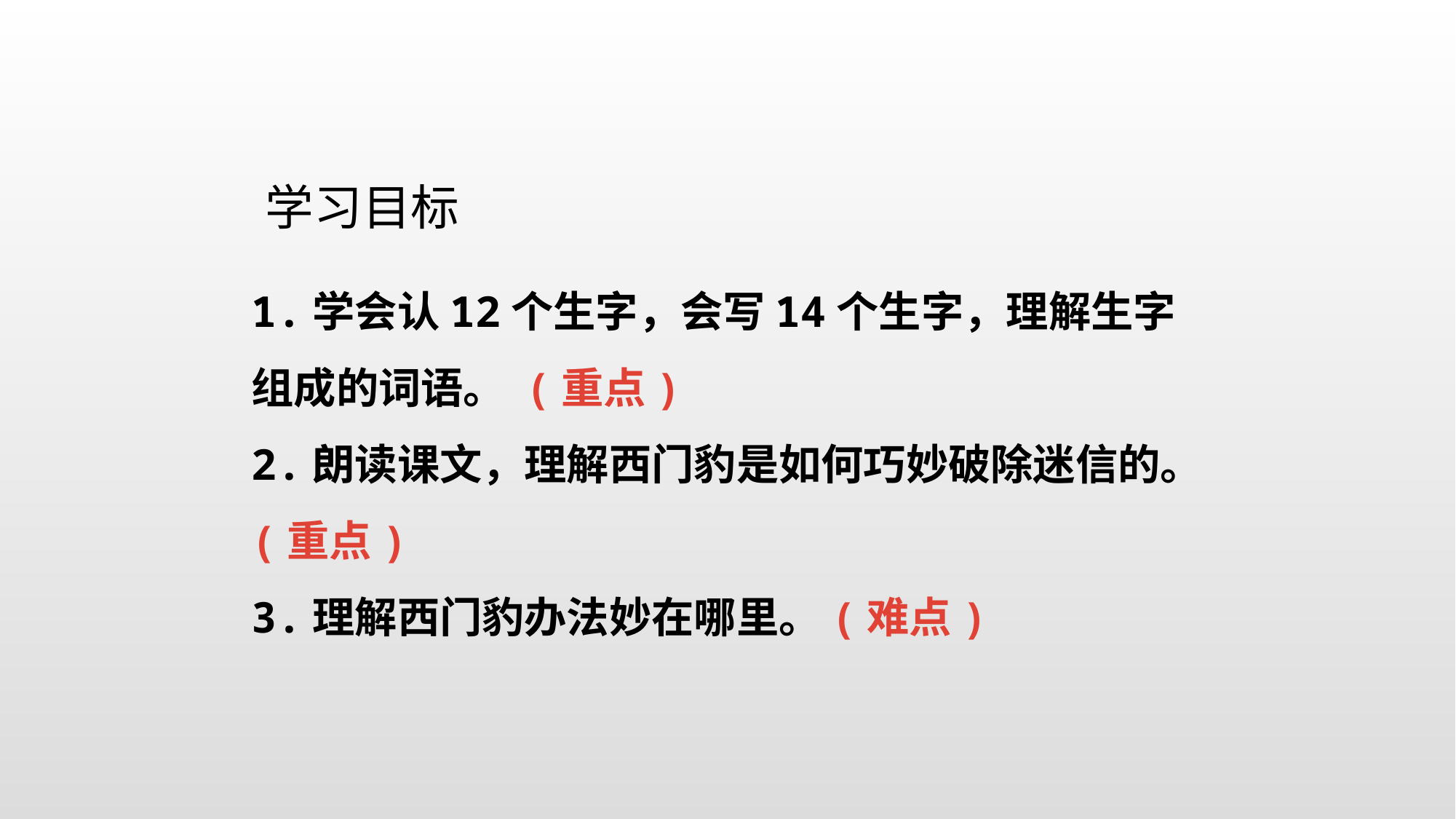

学习目标
1.学会认12个生字，会写14个生字，理解生字组成的词语。 (重点)
2.朗读课文，理解西门豹是如何巧妙破除迷信的。 (重点)
3.理解西门豹办法妙在哪里。(难点)